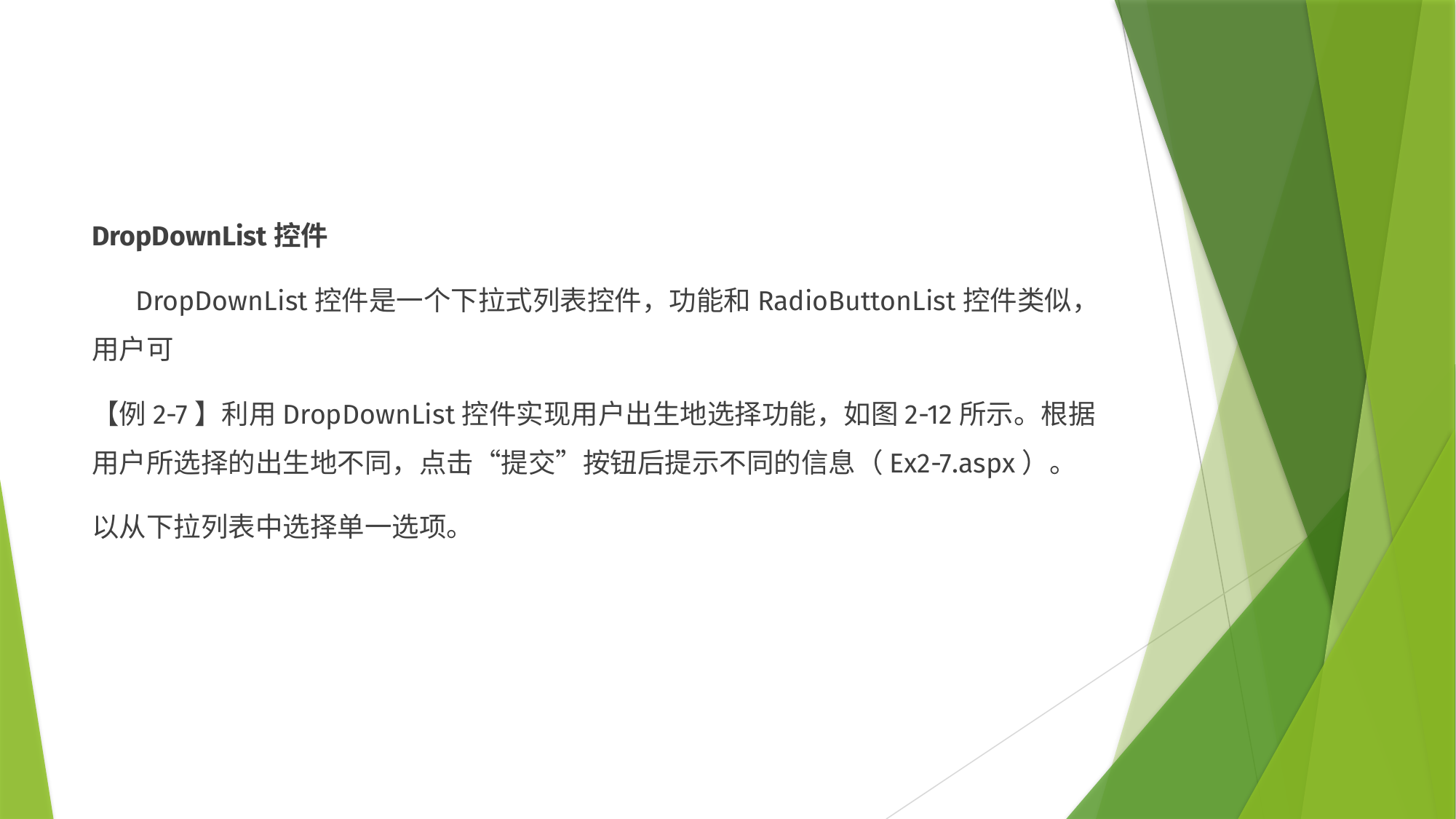

#
DropDownList控件
      DropDownList控件是一个下拉式列表控件，功能和RadioButtonList控件类似，用户可
【例2-7】利用DropDownList控件实现用户出生地选择功能，如图2-12所示。根据用户所选择的出生地不同，点击“提交”按钮后提示不同的信息（Ex2-7.aspx）。
以从下拉列表中选择单一选项。